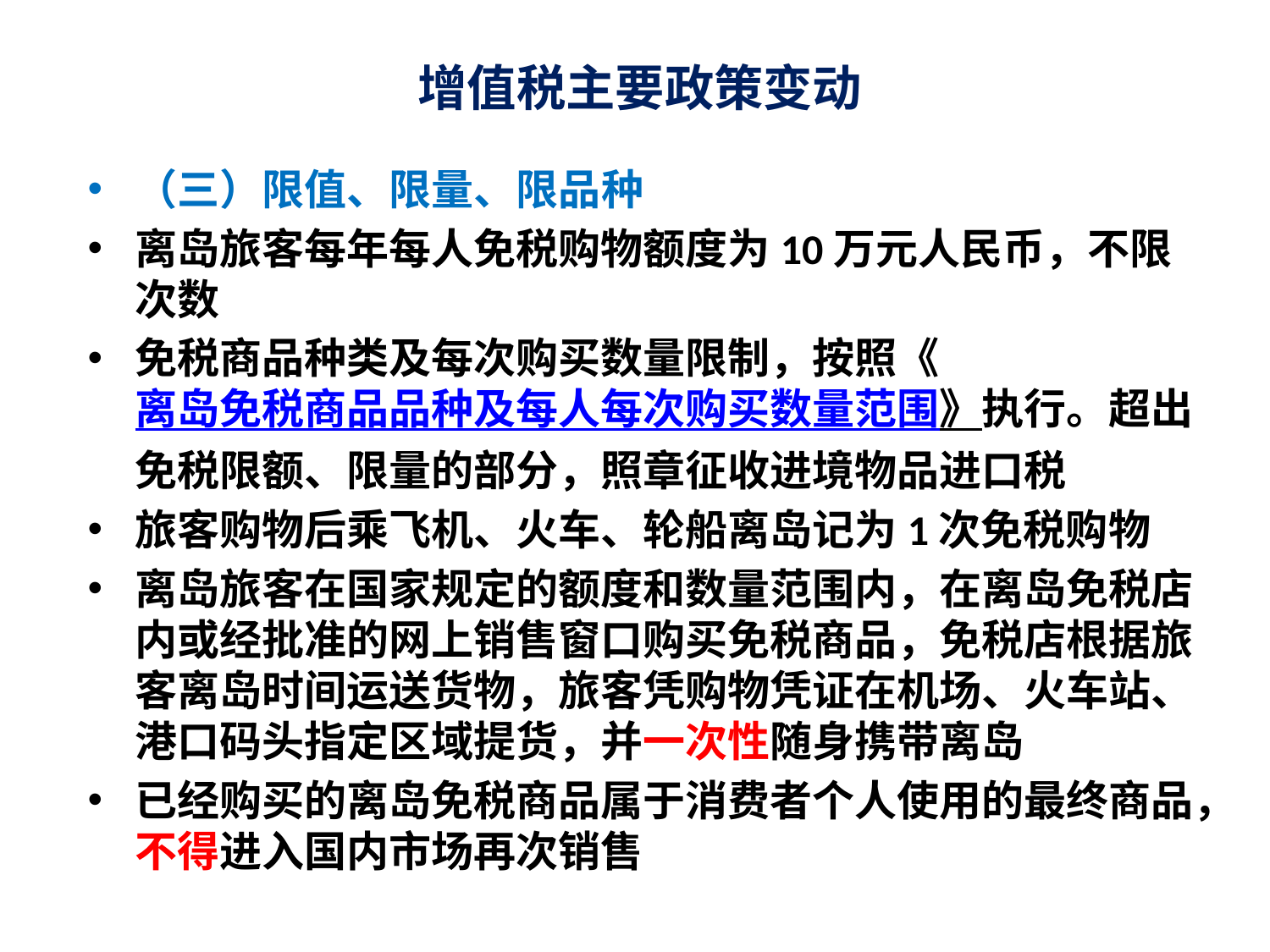

# 增值税主要政策变动
（三）限值、限量、限品种
离岛旅客每年每人免税购物额度为10万元人民币，不限次数
免税商品种类及每次购买数量限制，按照《离岛免税商品品种及每人每次购买数量范围》执行。超出免税限额、限量的部分，照章征收进境物品进口税
旅客购物后乘飞机、火车、轮船离岛记为1次免税购物
离岛旅客在国家规定的额度和数量范围内，在离岛免税店内或经批准的网上销售窗口购买免税商品，免税店根据旅客离岛时间运送货物，旅客凭购物凭证在机场、火车站、港口码头指定区域提货，并一次性随身携带离岛
已经购买的离岛免税商品属于消费者个人使用的最终商品，不得进入国内市场再次销售